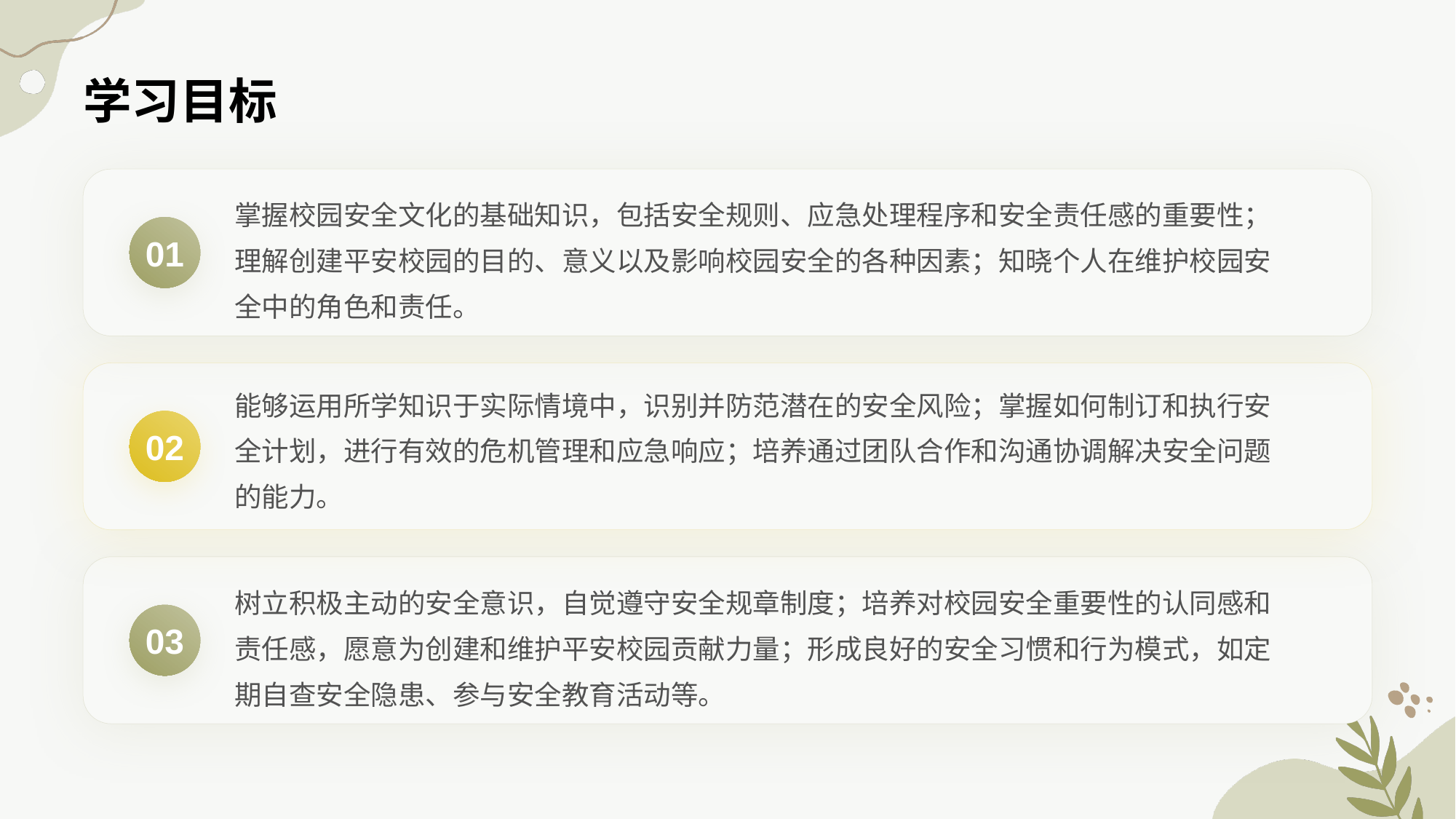

学习目标

掌握校园安全文化的基础知识，包括安全规则、应急处理程序和安全责任感的重要性；理解创建平安校园的目的、意义以及影响校园安全的各种因素；知晓个人在维护校园安全中的角色和责任。
01
能够运用所学知识于实际情境中，识别并防范潜在的安全风险；掌握如何制订和执行安全计划，进行有效的危机管理和应急响应；培养通过团队合作和沟通协调解决安全问题的能力。

02
树立积极主动的安全意识，自觉遵守安全规章制度；培养对校园安全重要性的认同感和责任感，愿意为创建和维护平安校园贡献力量；形成良好的安全习惯和行为模式，如定期自查安全隐患、参与安全教育活动等。

03